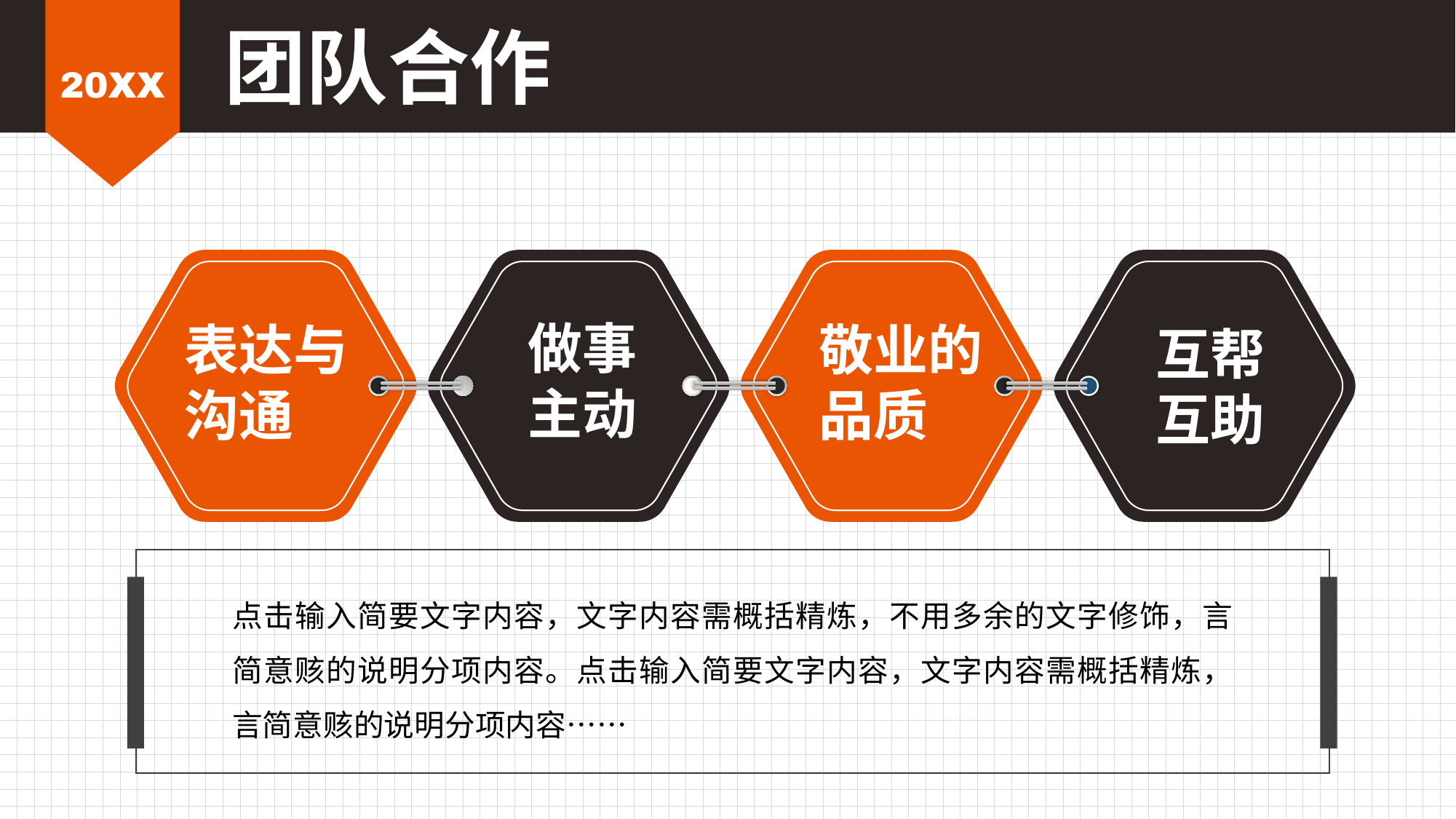

团队合作

20XX

表达与沟通

做事主动

敬业的品质

互帮互助

点击输入简要文字内容，文字内容需概括精炼，不用多余的文字修饰，言简意赅的说明分项内容。点击输入简要文字内容，文字内容需概括精炼，言简意赅的说明分项内容……